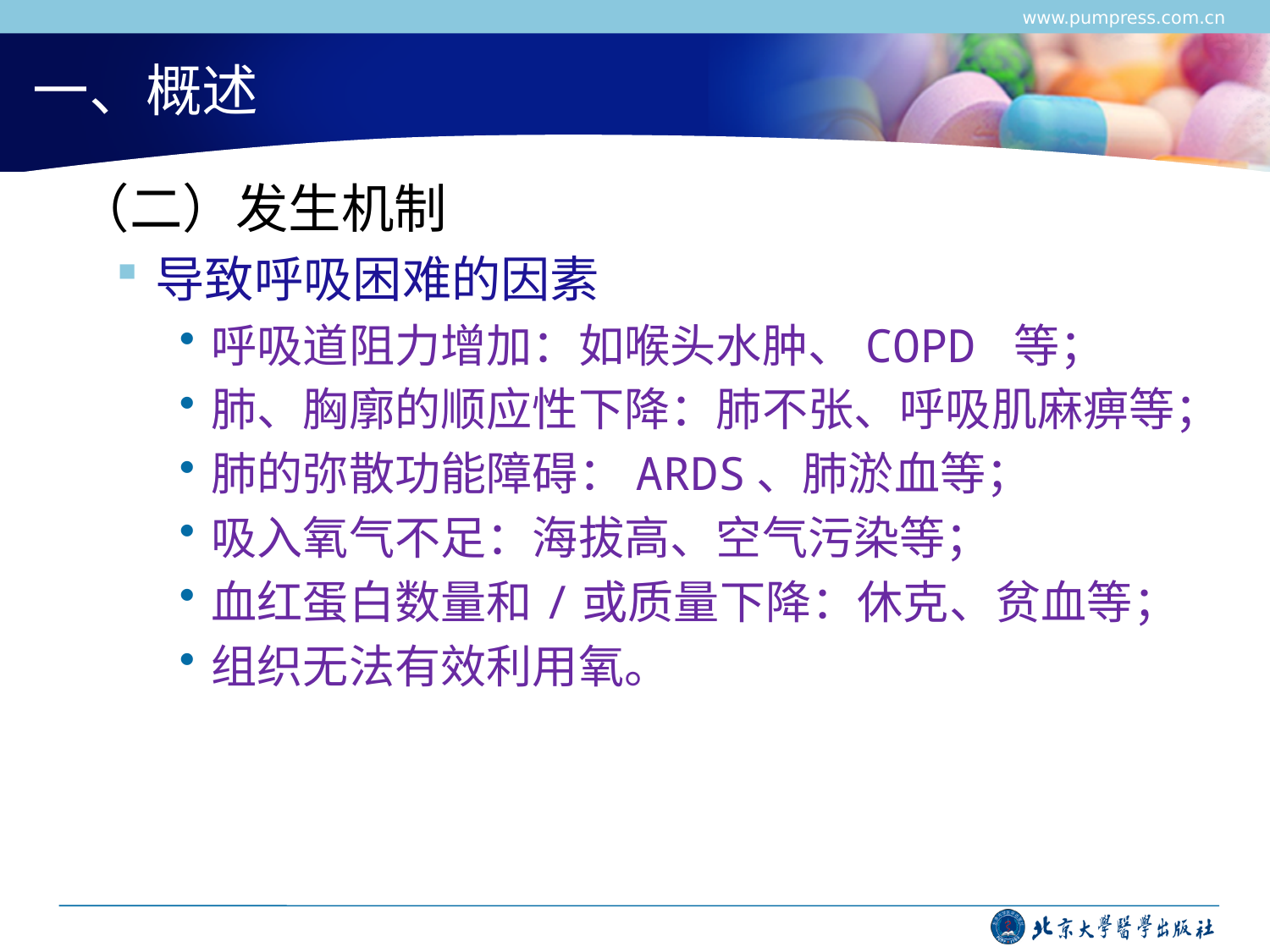

www.pumpress.com.cn
# 一、概述
 （二）发生机制
导致呼吸困难的因素
呼吸道阻力增加：如喉头水肿、COPD 等；
肺、胸廓的顺应性下降：肺不张、呼吸肌麻痹等；
肺的弥散功能障碍：ARDS、肺淤血等；
吸入氧气不足：海拔高、空气污染等；
血红蛋白数量和/或质量下降：休克、贫血等；
组织无法有效利用氧。